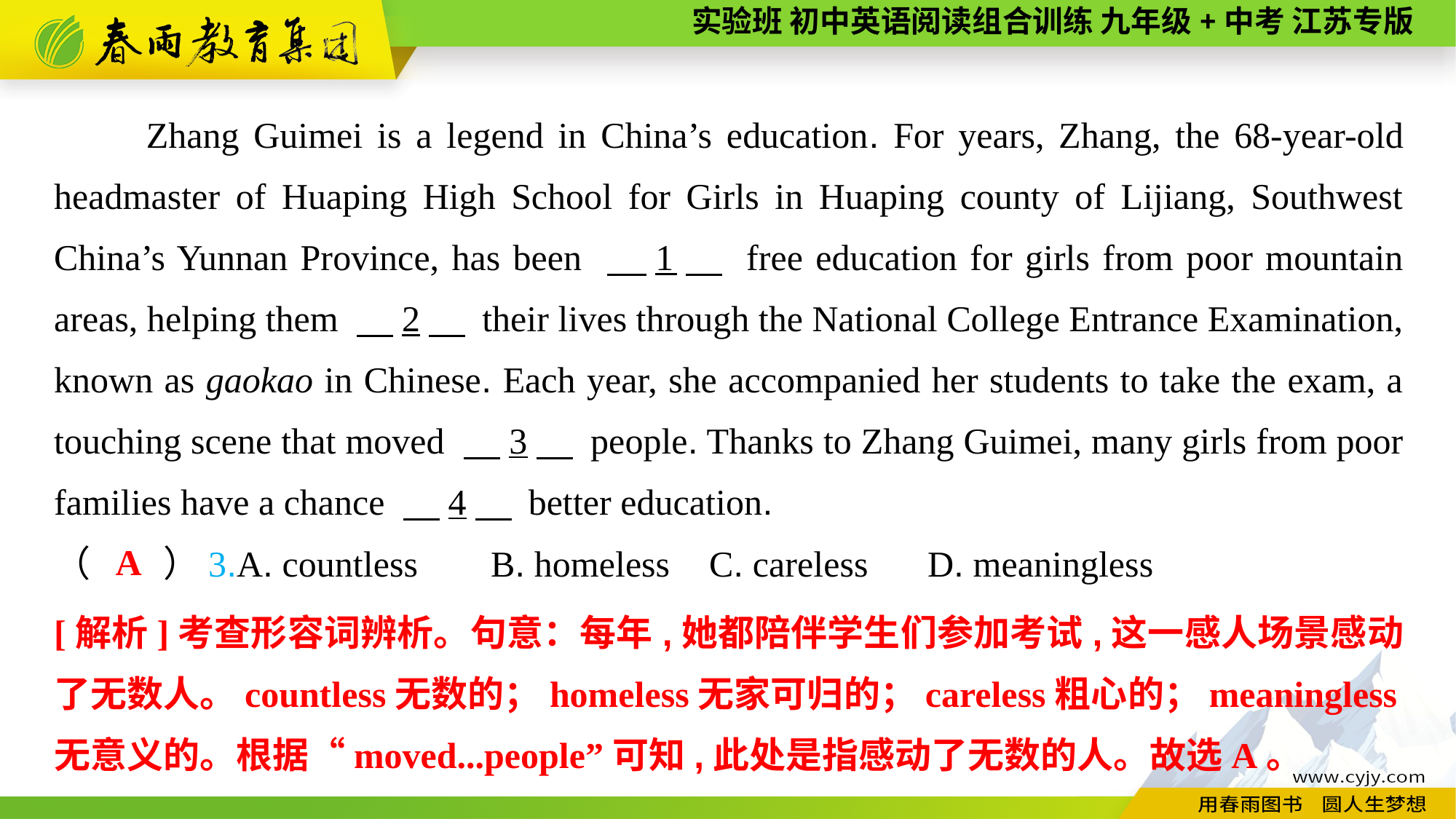

Zhang Guimei is a legend in China’s education. For years, Zhang, the 68-year-old headmaster of Huaping High School for Girls in Huaping county of Lijiang, Southwest China’s Yunnan Province, has been 　1　 free education for girls from poor mountain areas, helping them 　2　 their lives through the National College Entrance Examination, known as gaokao in Chinese. Each year, she accompanied her students to take the exam, a touching scene that moved 　3　 people. Thanks to Zhang Guimei, many girls from poor families have a chance 　4　 better education.
A
（　　）3.A. countless	B. homeless	C. careless	D. meaningless
[解析]考查形容词辨析。句意：每年,她都陪伴学生们参加考试,这一感人场景感动了无数人。countless无数的；homeless无家可归的；careless粗心的；meaningless无意义的。根据“moved...people”可知,此处是指感动了无数的人。故选A。